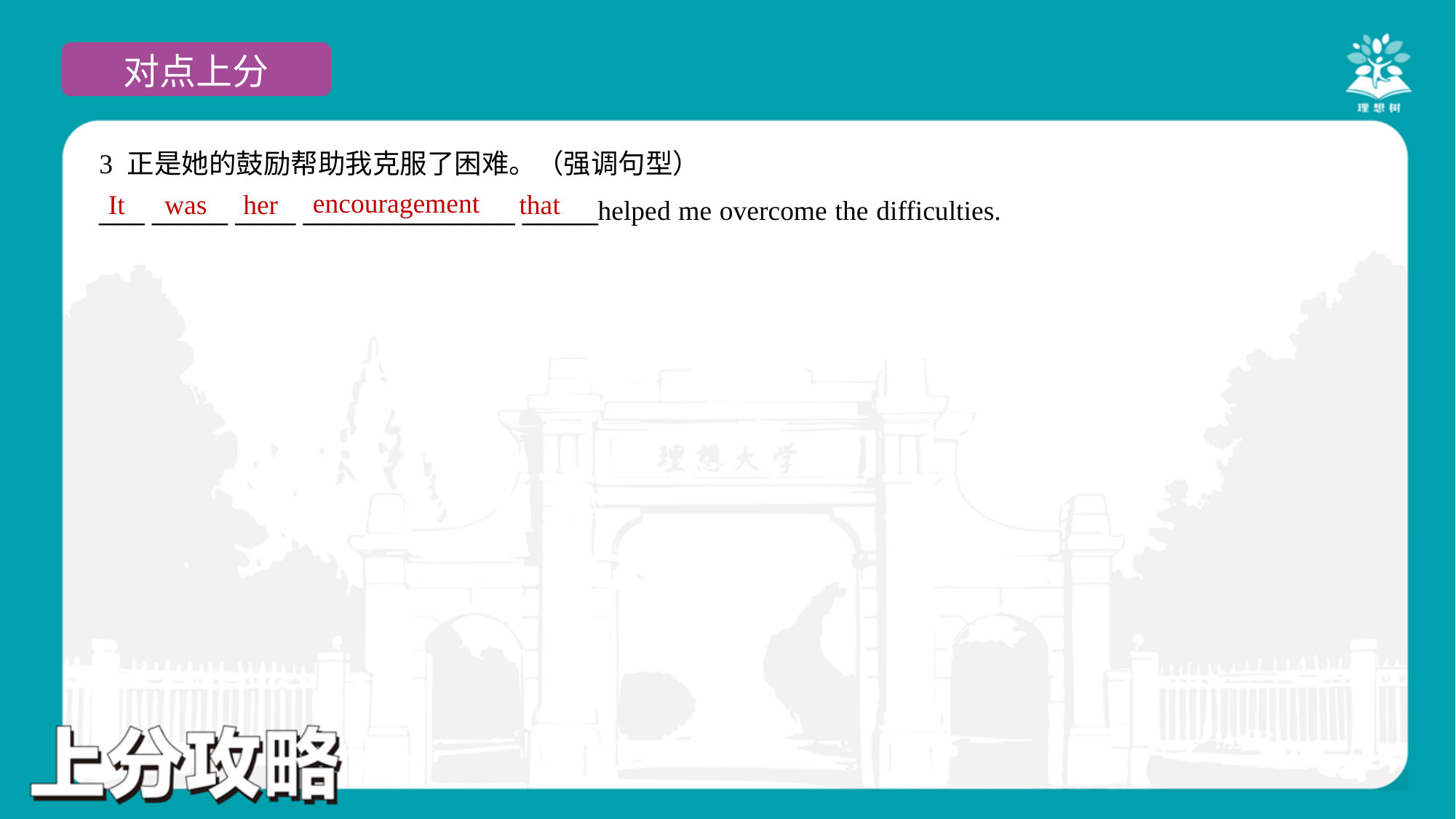

3 正是她的鼓励帮助我克服了困难。（强调句型）
___ _____ ____ ______________ _____helped me overcome the difficulties.
encouragement
It
was
her
that